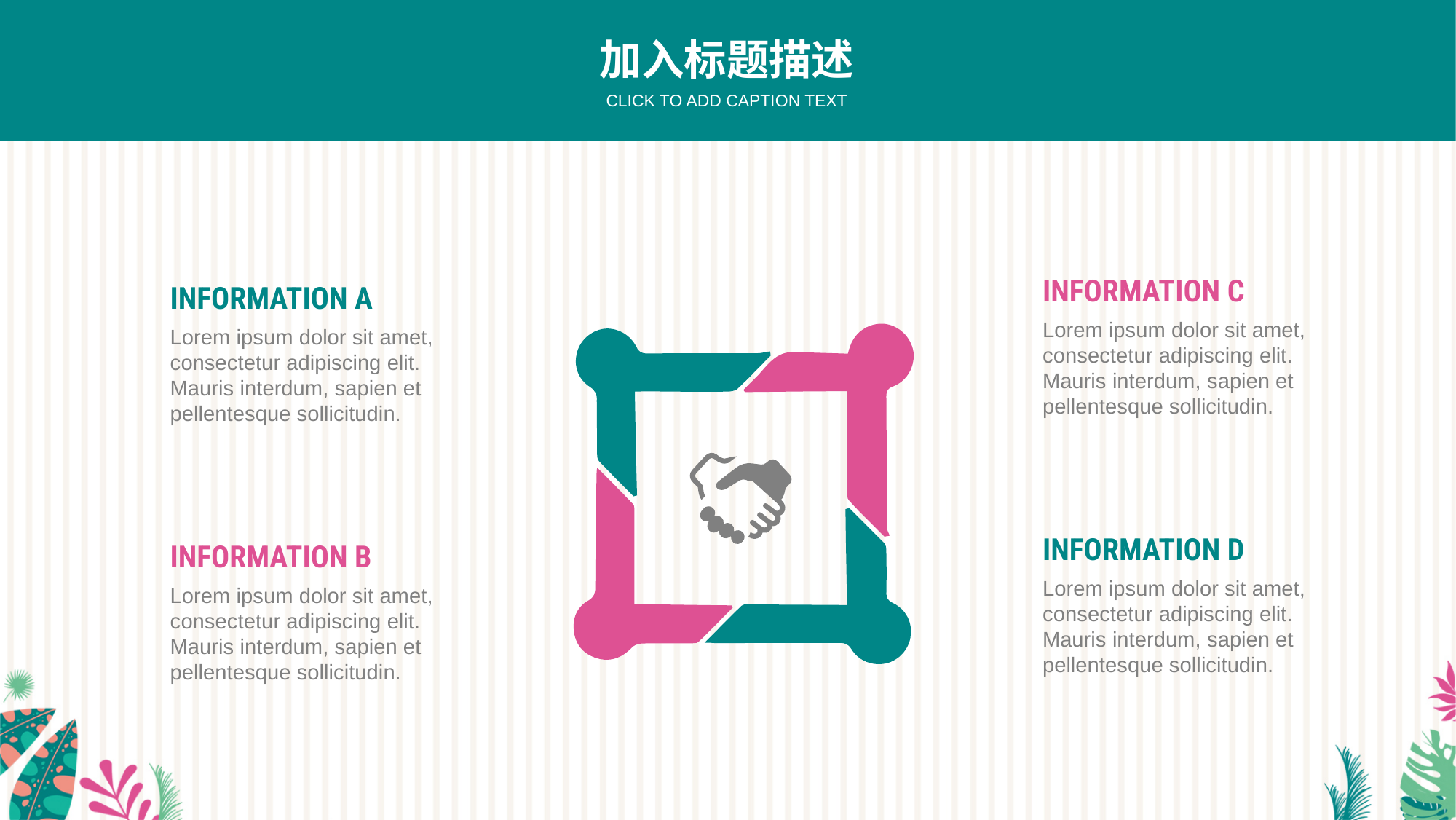

加入标题描述
CLICK TO ADD CAPTION TEXT

INFORMATION C
Lorem ipsum dolor sit amet, consectetur adipiscing elit. Mauris interdum, sapien et pellentesque sollicitudin.
INFORMATION D
Lorem ipsum dolor sit amet, consectetur adipiscing elit. Mauris interdum, sapien et pellentesque sollicitudin.
INFORMATION A
Lorem ipsum dolor sit amet, consectetur adipiscing elit. Mauris interdum, sapien et pellentesque sollicitudin.
INFORMATION B
Lorem ipsum dolor sit amet, consectetur adipiscing elit. Mauris interdum, sapien et pellentesque sollicitudin.